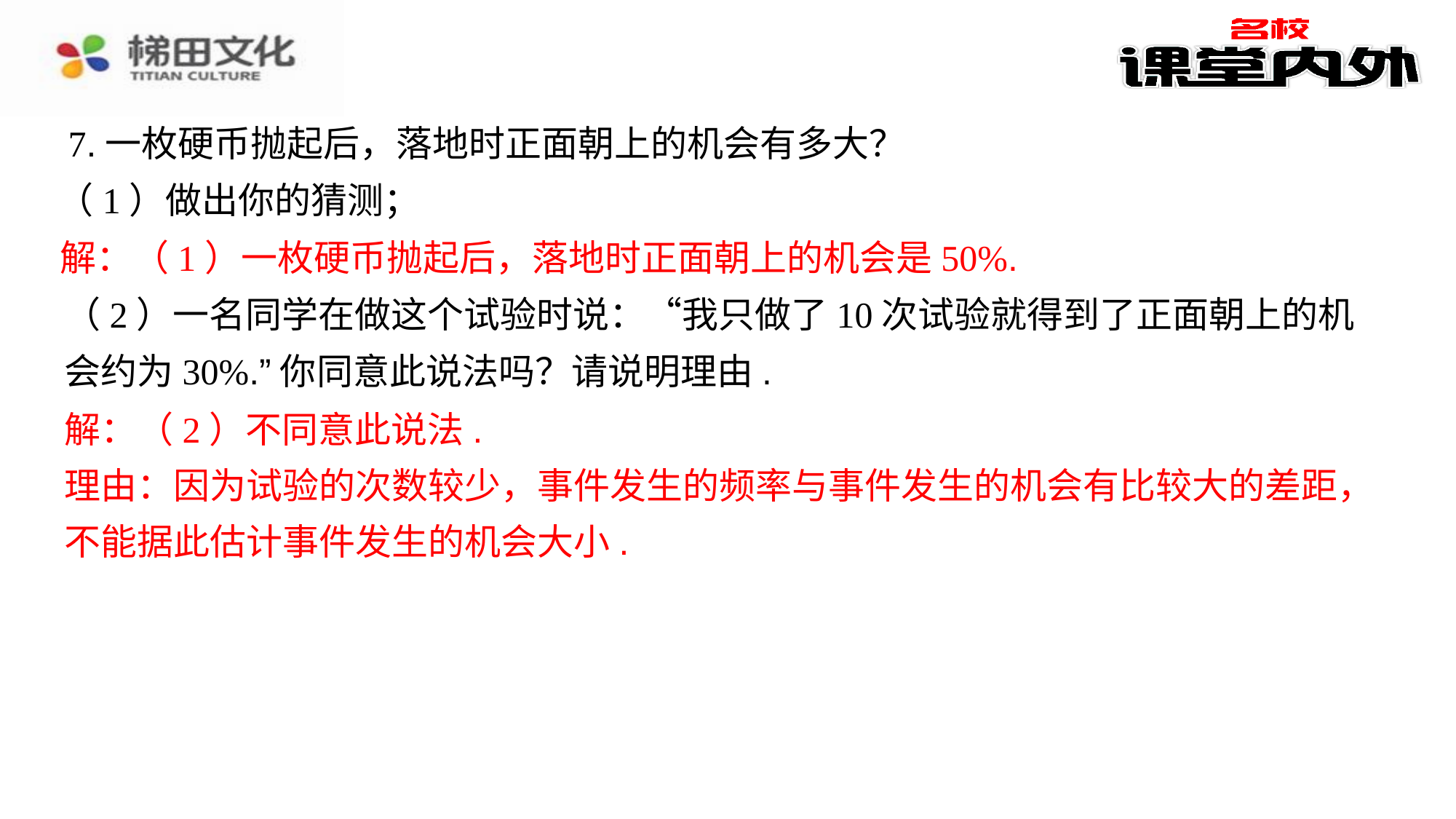

7.一枚硬币抛起后，落地时正面朝上的机会有多大？
（1）做出你的猜测；
解：（1）一枚硬币抛起后，落地时正面朝上的机会是50%.
（2）一名同学在做这个试验时说：“我只做了10次试验就得到了正面朝上的机会约为30%.”你同意此说法吗？请说明理由.
解：（2）不同意此说法.
理由：因为试验的次数较少，事件发生的频率与事件发生的机会有比较大的差距，不能据此估计事件发生的机会大小.